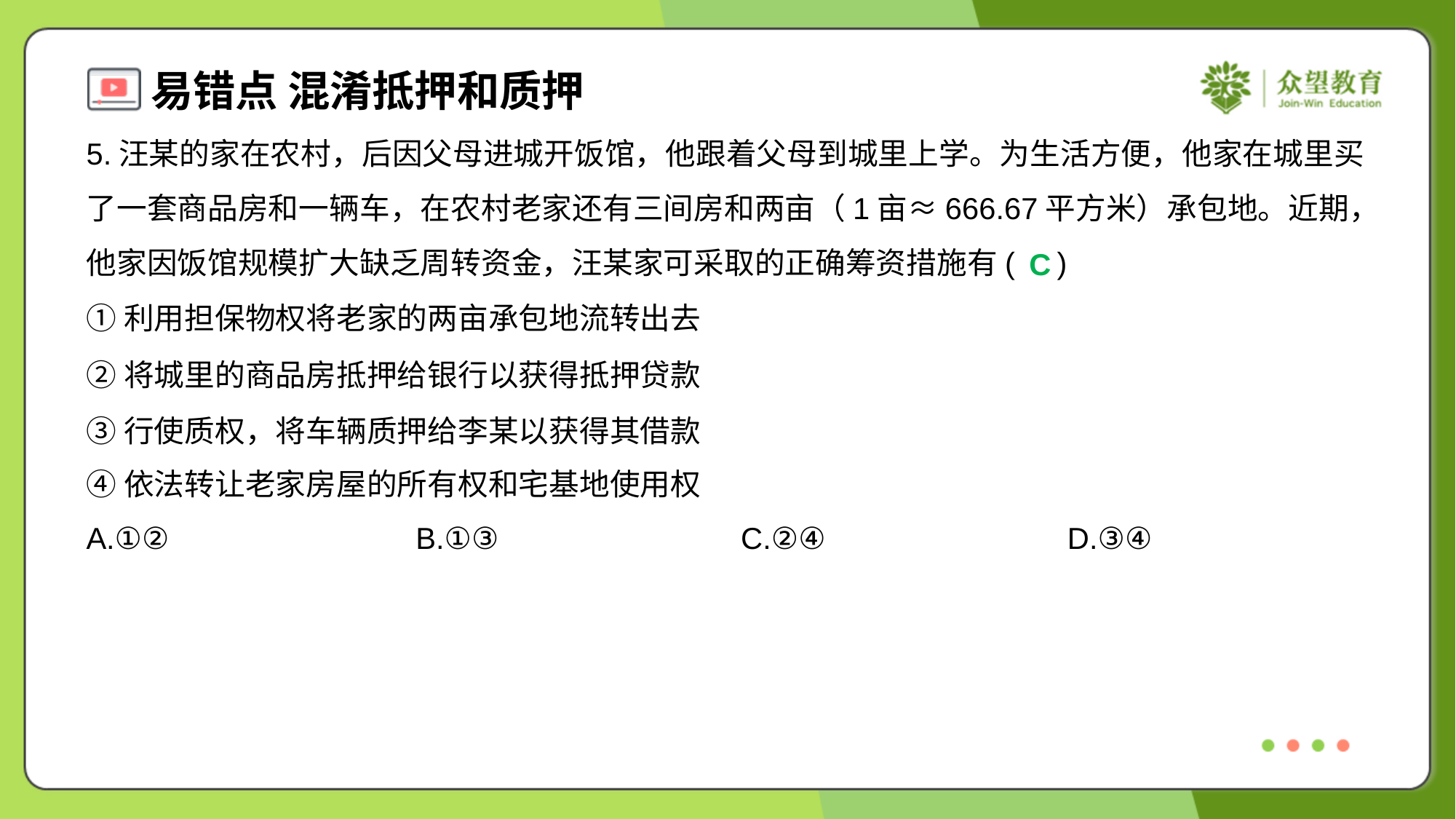

5.汪某的家在农村，后因父母进城开饭馆，他跟着父母到城里上学。为生活方便，他家在城里买
了一套商品房和一辆车，在农村老家还有三间房和两亩（1亩≈666.67平方米）承包地。近期，
他家因饭馆规模扩大缺乏周转资金，汪某家可采取的正确筹资措施有(     )
C
①利用担保物权将老家的两亩承包地流转出去
②将城里的商品房抵押给银行以获得抵押贷款
③行使质权，将车辆质押给李某以获得其借款
④依法转让老家房屋的所有权和宅基地使用权
A.①②	B.①③	C.②④	D.③④